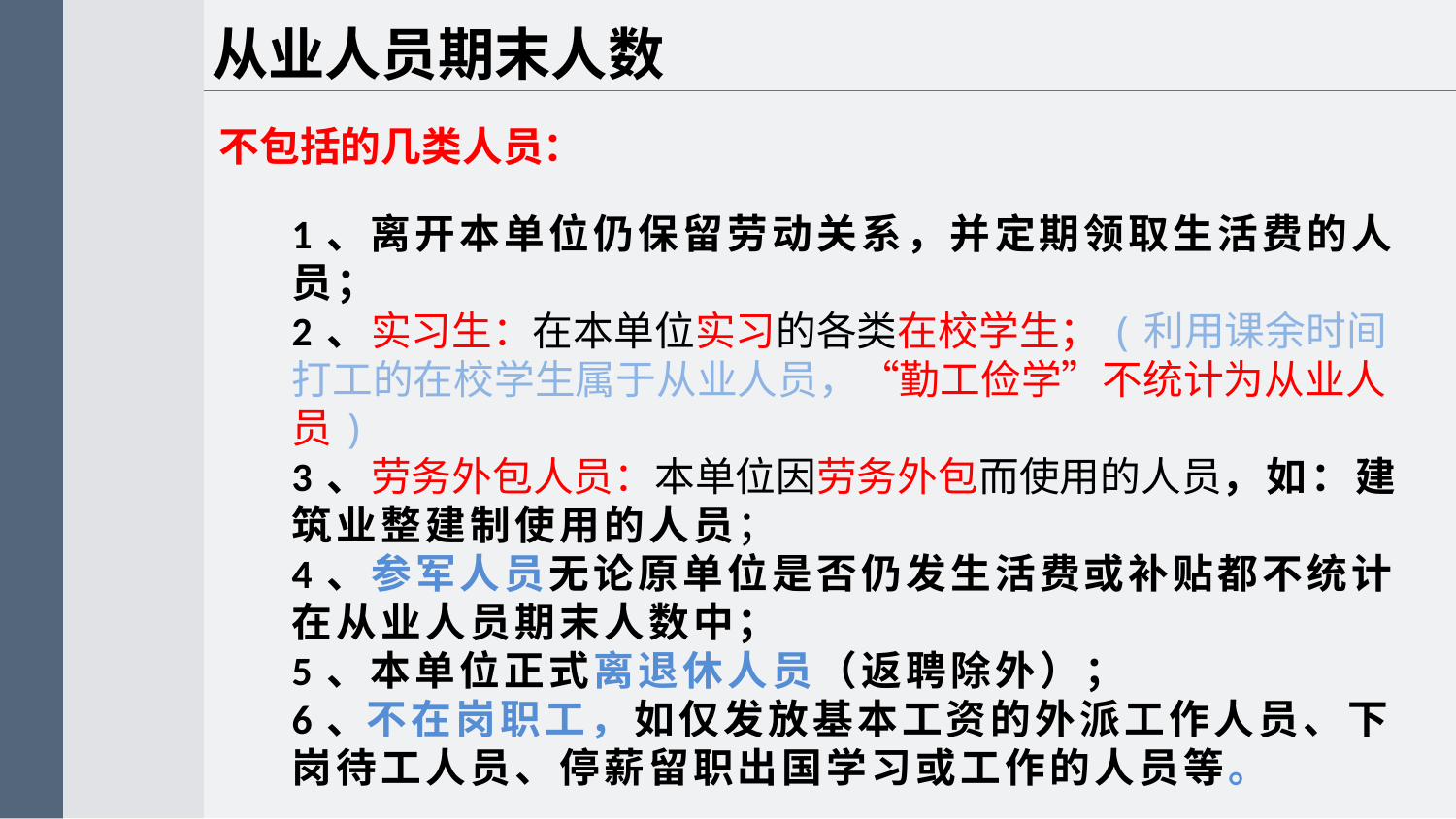

从业人员期末人数
不包括的几类人员：

1、离开本单位仍保留劳动关系，并定期领取生活费的人员；
2、实习生：在本单位实习的各类在校学生；(利用课余时间打工的在校学生属于从业人员，“勤工俭学”不统计为从业人员)
3、劳务外包人员：本单位因劳务外包而使用的人员，如：建筑业整建制使用的人员；
4、参军人员无论原单位是否仍发生活费或补贴都不统计在从业人员期末人数中；
5、本单位正式离退休人员（返聘除外）；
6、不在岗职工，如仅发放基本工资的外派工作人员、下岗待工人员、停薪留职出国学习或工作的人员等。